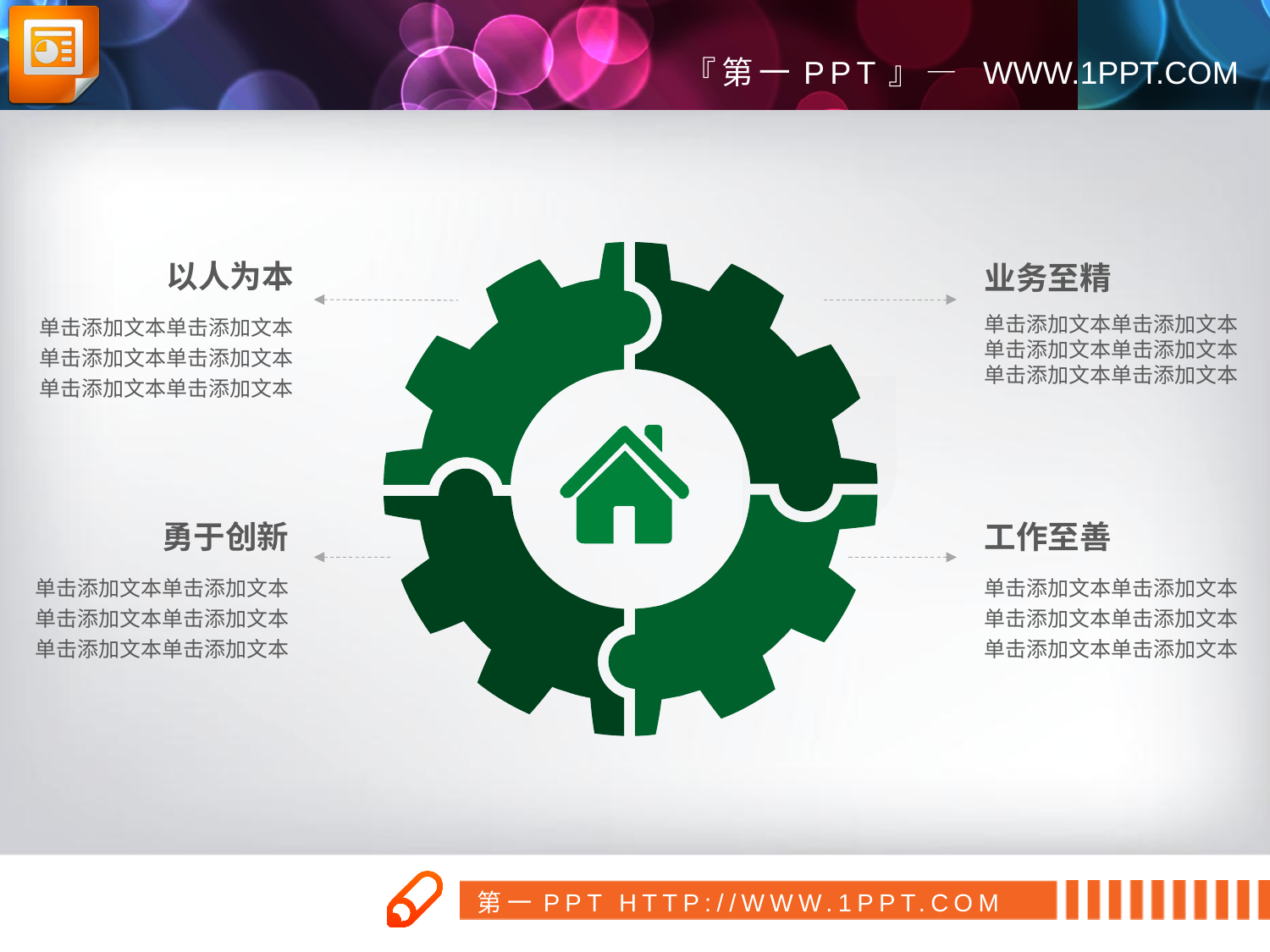

以人为本
单击添加文本单击添加文本单击添加文本单击添加文本单击添加文本单击添加文本
业务至精
单击添加文本单击添加文本单击添加文本单击添加文本单击添加文本单击添加文本

工作至善
单击添加文本单击添加文本单击添加文本单击添加文本单击添加文本单击添加文本
勇于创新
单击添加文本单击添加文本单击添加文本单击添加文本单击添加文本单击添加文本